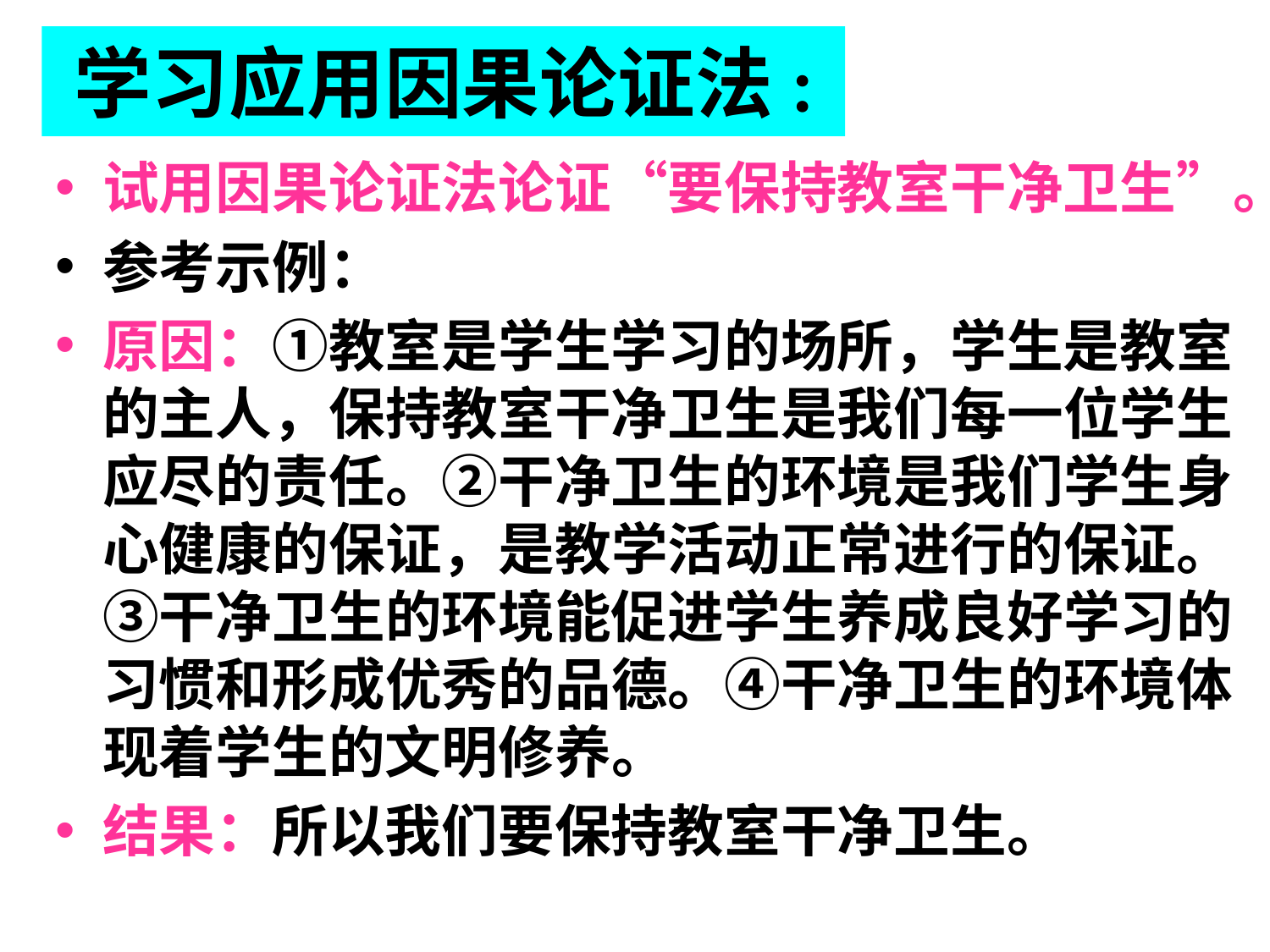

学习应用因果论证法:
试用因果论证法论证“要保持教室干净卫生”。
参考示例：
原因：①教室是学生学习的场所，学生是教室的主人，保持教室干净卫生是我们每一位学生应尽的责任。②干净卫生的环境是我们学生身心健康的保证，是教学活动正常进行的保证。③干净卫生的环境能促进学生养成良好学习的习惯和形成优秀的品德。④干净卫生的环境体现着学生的文明修养。
结果：所以我们要保持教室干净卫生。